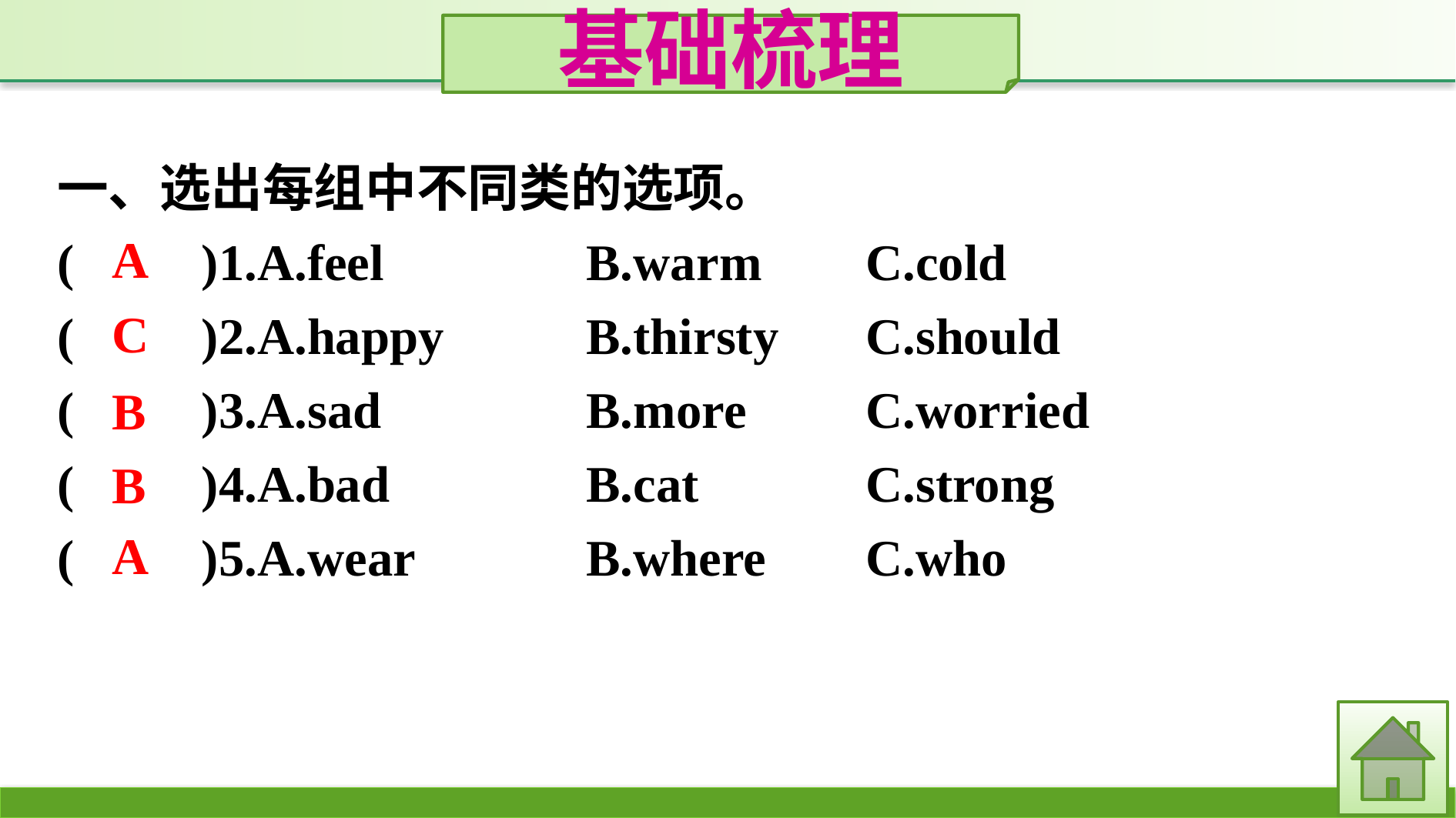

基础梳理
一、选出每组中不同类的选项。
(　　)1.A.feel		B.warm	C.cold
(　　)2.A.happy		B.thirsty	C.should
(　　)3.A.sad		B.more		C.worried
(　　)4.A.bad		B.cat		C.strong
(　　)5.A.wear		B.where	C.who
A
C
B
B
A